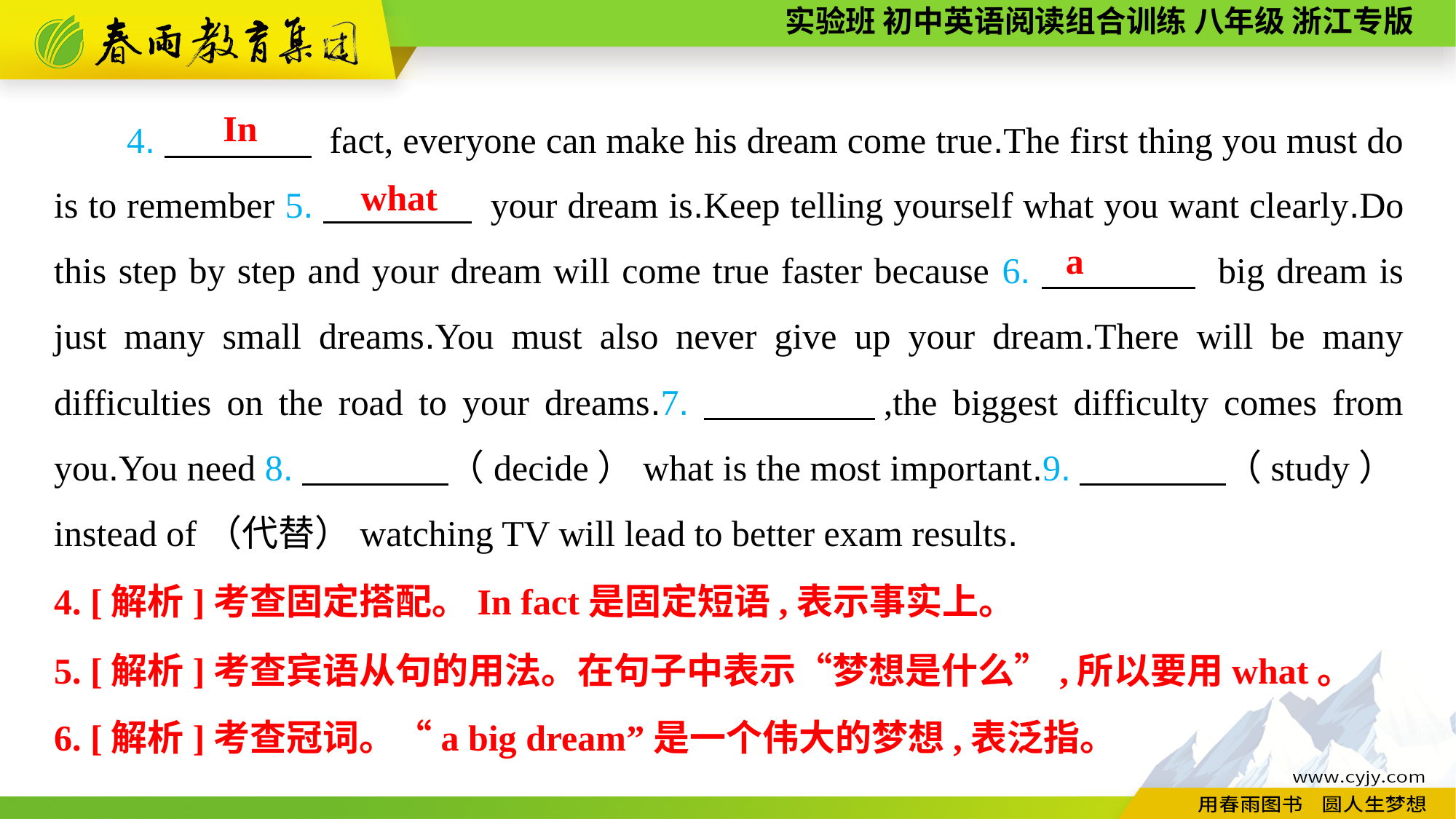

4.　　　　 fact, everyone can make his dream come true.The first thing you must do is to remember 5.　　　　 your dream is.Keep telling yourself what you want clearly.Do this step by step and your dream will come true faster because 6.　　　　 big dream is just many small dreams.You must also never give up your dream.There will be many difficulties on the road to your dreams.7.　　　　,the biggest difficulty comes from you.You need 8.　　　　（decide）what is the most important.9.　　　　（study）instead of（代替）watching TV will lead to better exam results.
In
what
a
4. [解析]考查固定搭配。In fact是固定短语,表示事实上。
5. [解析]考查宾语从句的用法。在句子中表示“梦想是什么”,所以要用what。
6. [解析]考查冠词。“a big dream”是一个伟大的梦想,表泛指。